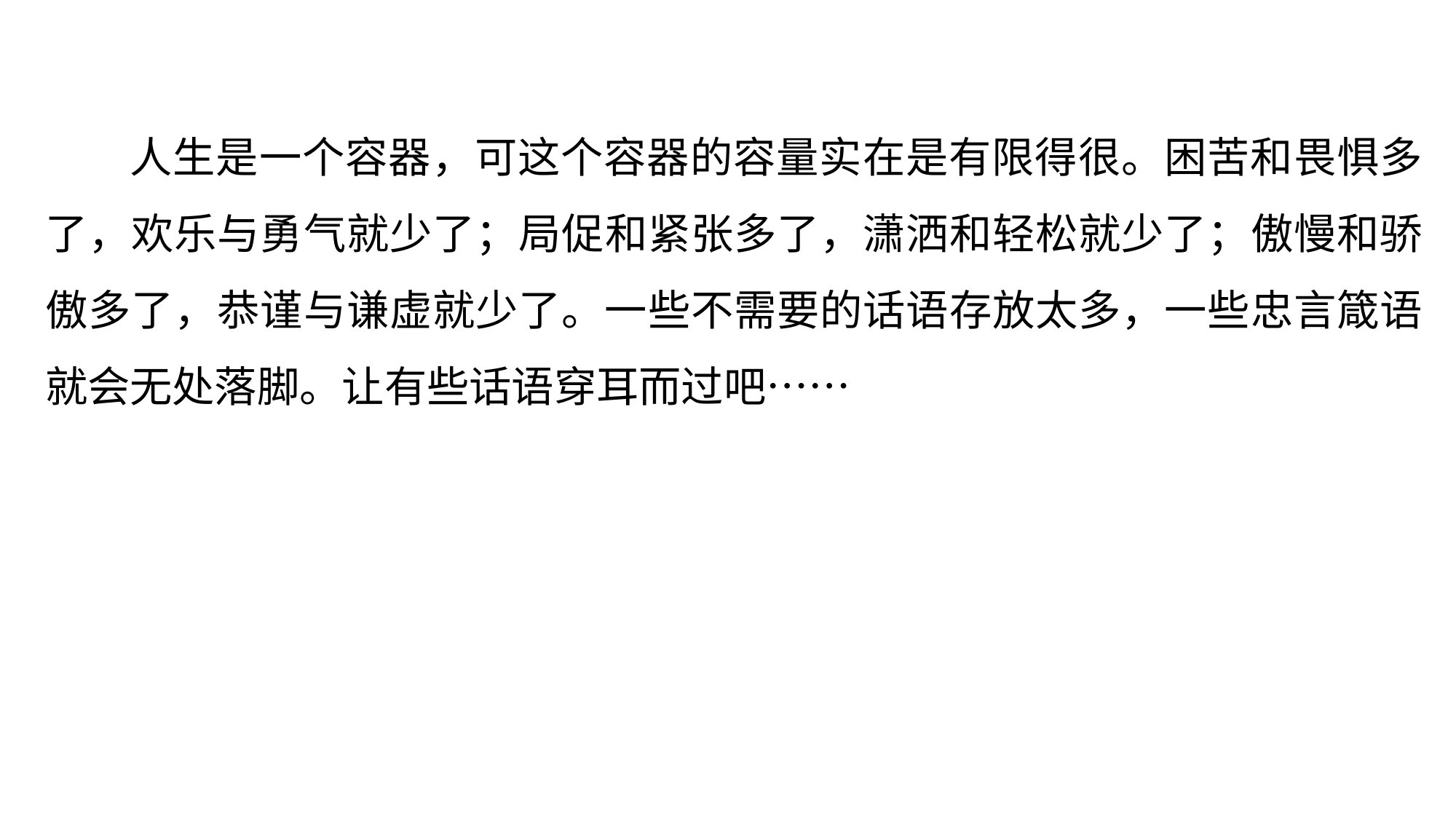

人生是一个容器，可这个容器的容量实在是有限得很。困苦和畏惧多了，欢乐与勇气就少了；局促和紧张多了，潇洒和轻松就少了；傲慢和骄傲多了，恭谨与谦虚就少了。一些不需要的话语存放太多，一些忠言箴语就会无处落脚。让有些话语穿耳而过吧……